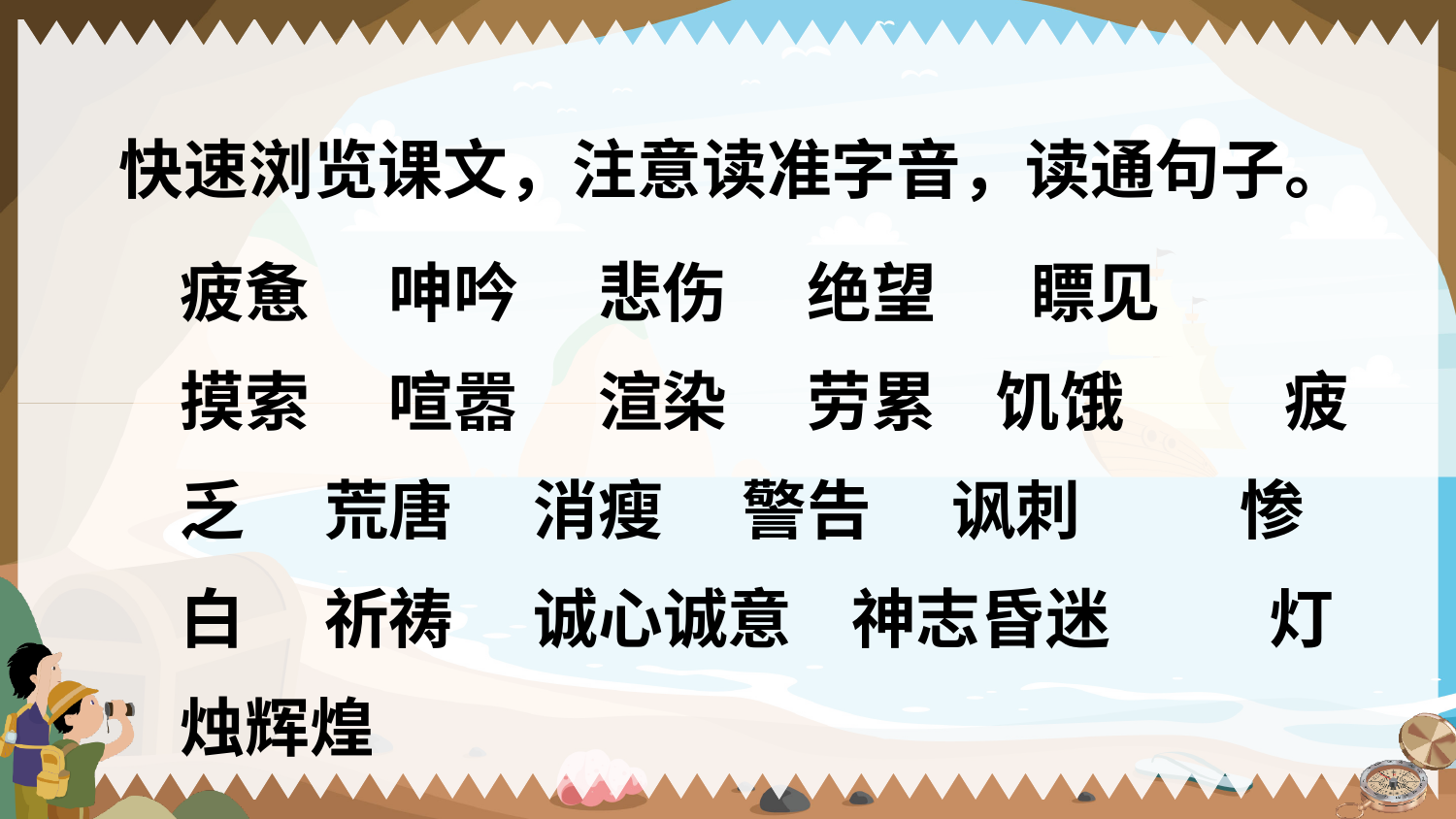

快速浏览课文，注意读准字音，读通句子。
疲惫 　呻吟 　悲伤 　绝望 　 瞟见 　　 摸索 　喧嚣 　渲染 　劳累    饥饿 　　 疲乏 　荒唐 　消瘦 　警告 　讽刺 　　 惨白 　祈祷 　诚心诚意    神志昏迷 　　 灯烛辉煌